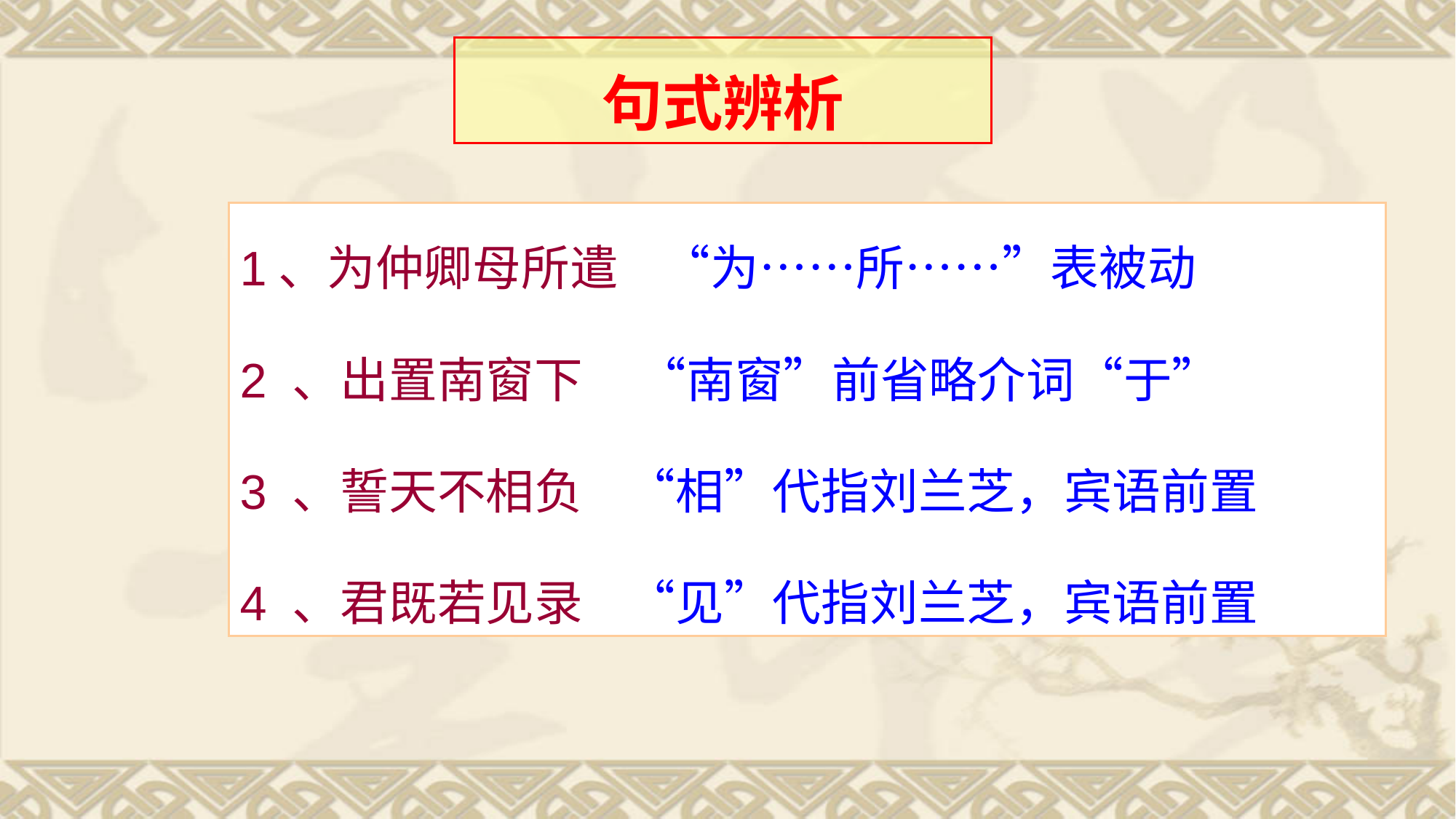

句式辨析
1、为仲卿母所遣    “为……所……”表被动
2 、出置南窗下     “南窗”前省略介词“于”
3 、誓天不相负    “相”代指刘兰芝，宾语前置
4 、君既若见录    “见”代指刘兰芝，宾语前置